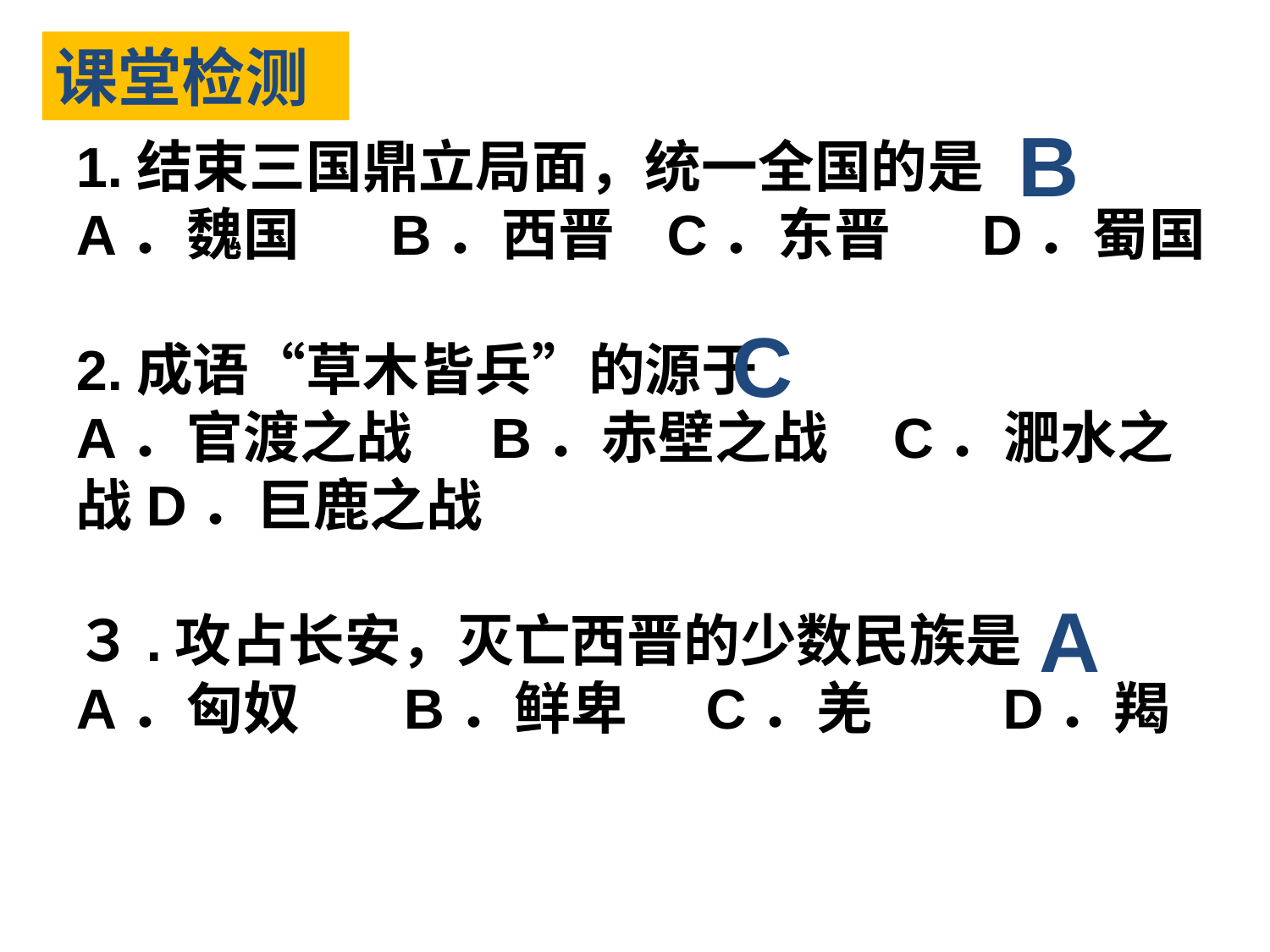

课堂检测
B
1.结束三国鼎立局面，统一全国的是
A．魏国      B．西晋   C．东晋      D．蜀国
2.成语“草木皆兵”的源于
A．官渡之战     B．赤壁之战    C．淝水之战D．巨鹿之战
３.攻占长安，灭亡西晋的少数民族是
A．匈奴       B．鲜卑     C．羌         D．羯
C
A